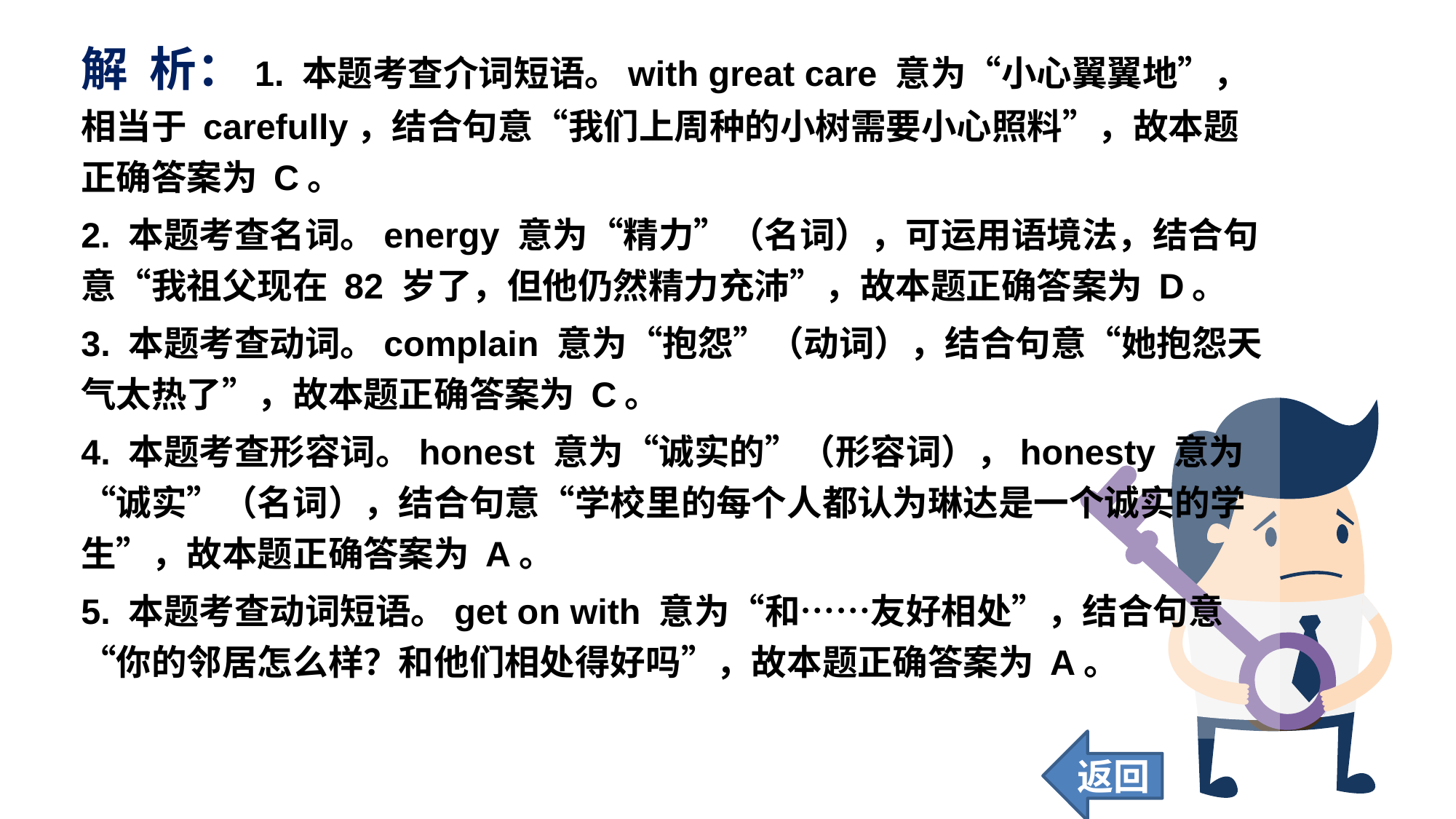

解  析：1. 本题考查介词短语。with great care 意为“小心翼翼地”，相当于 carefully，结合句意“我们上周种的小树需要小心照料”，故本题正确答案为 C。
2. 本题考查名词。energy 意为“精力”（名词），可运用语境法，结合句意“我祖父现在 82 岁了，但他仍然精力充沛”，故本题正确答案为 D。
3. 本题考查动词。complain 意为“抱怨”（动词），结合句意“她抱怨天气太热了”，故本题正确答案为 C。
4. 本题考查形容词。honest 意为“诚实的”（形容词），honesty 意为“诚实”（名词），结合句意“学校里的每个人都认为琳达是一个诚实的学生”，故本题正确答案为 A。
5. 本题考查动词短语。get on with 意为“和……友好相处”，结合句意“你的邻居怎么样？和他们相处得好吗”，故本题正确答案为 A。

返回
52